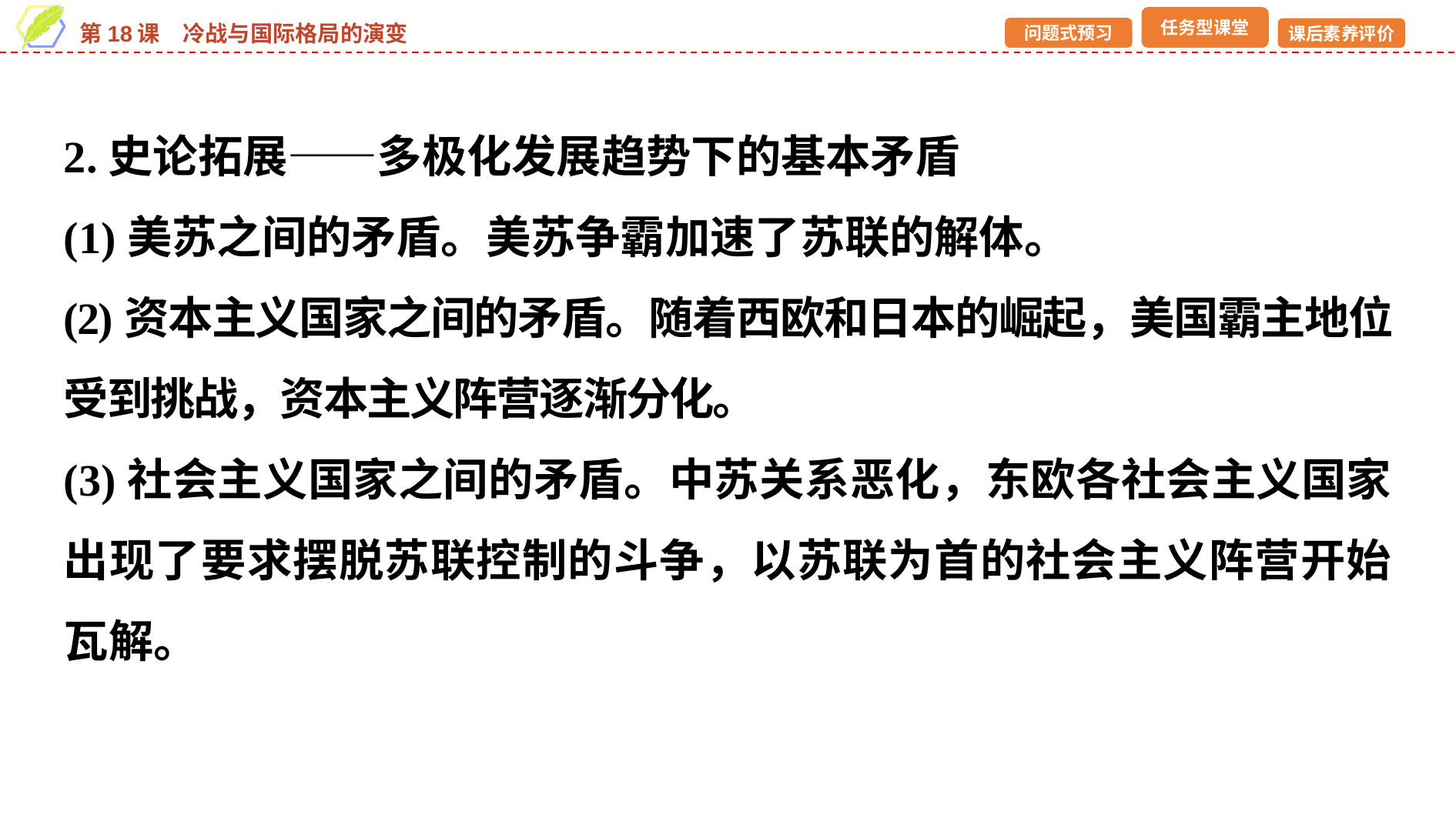

2.史论拓展——多极化发展趋势下的基本矛盾
(1)美苏之间的矛盾。美苏争霸加速了苏联的解体。
(2)资本主义国家之间的矛盾。随着西欧和日本的崛起，美国霸主地位受到挑战，资本主义阵营逐渐分化。
(3)社会主义国家之间的矛盾。中苏关系恶化，东欧各社会主义国家出现了要求摆脱苏联控制的斗争，以苏联为首的社会主义阵营开始瓦解。